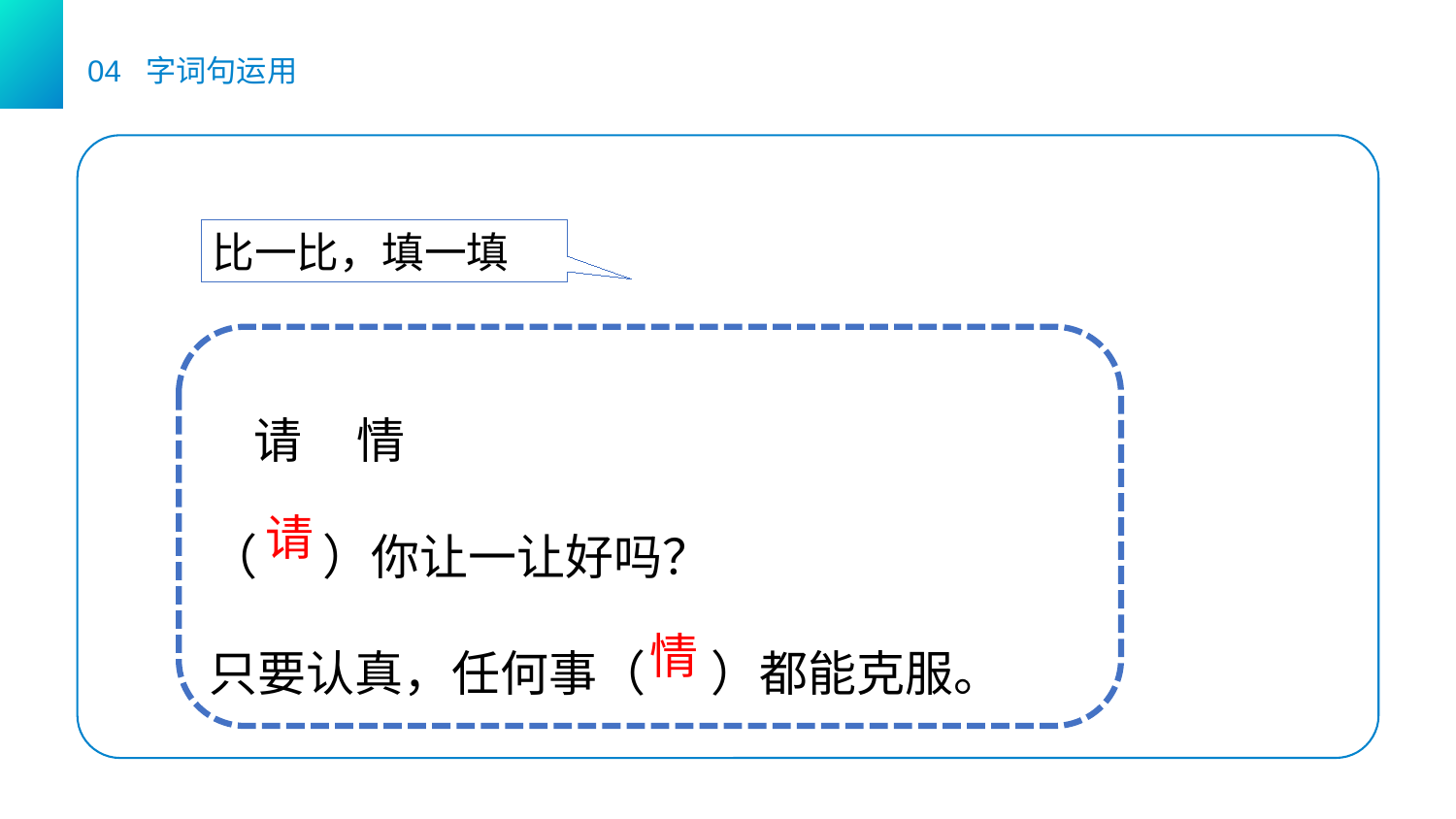

04  字词句运用

比一比，填一填
   请     情
（      ）你让一让好吗？
只要认真，任何事（      ）都能克服。
请
情